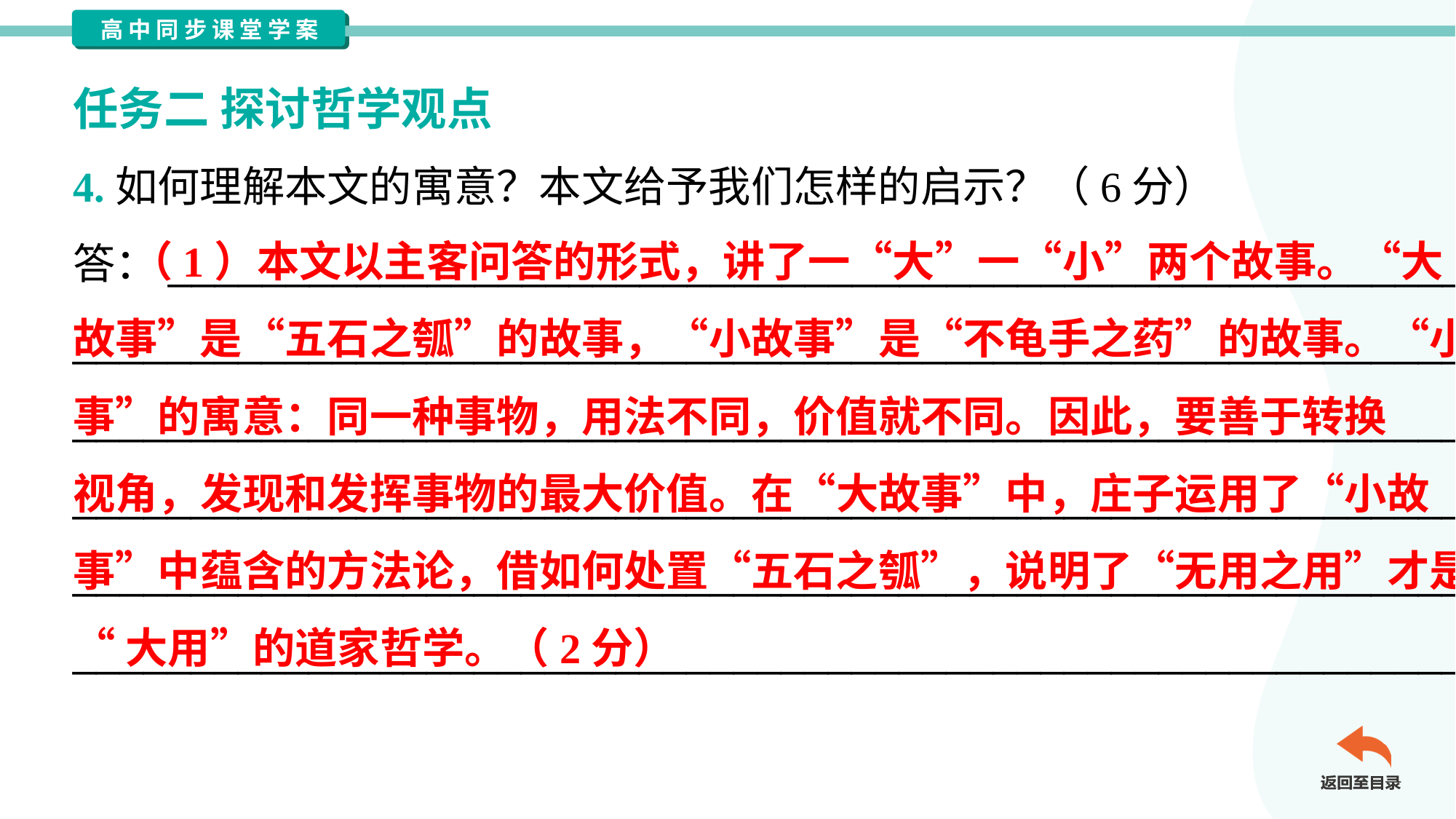

任务二 探讨哲学观点
4.如何理解本文的寓意？本文给予我们怎样的启示？（6分）
答：_________________________________________________________
_____________________________________________________________
_____________________________________________________________
_____________________________________________________________
_____________________________________________________________
_____________________________________________________________
     （1）本文以主客问答的形式，讲了一“大”一“小”两个故事。“大
故事”是“五石之瓠”的故事，“小故事”是“不龟手之药”的故事。“小故
事”的寓意：同一种事物，用法不同，价值就不同。因此，要善于转换
视角，发现和发挥事物的最大价值。在“大故事”中，庄子运用了“小故
事”中蕴含的方法论，借如何处置“五石之瓠”，说明了“无用之用”才是
“大用”的道家哲学。（2分）